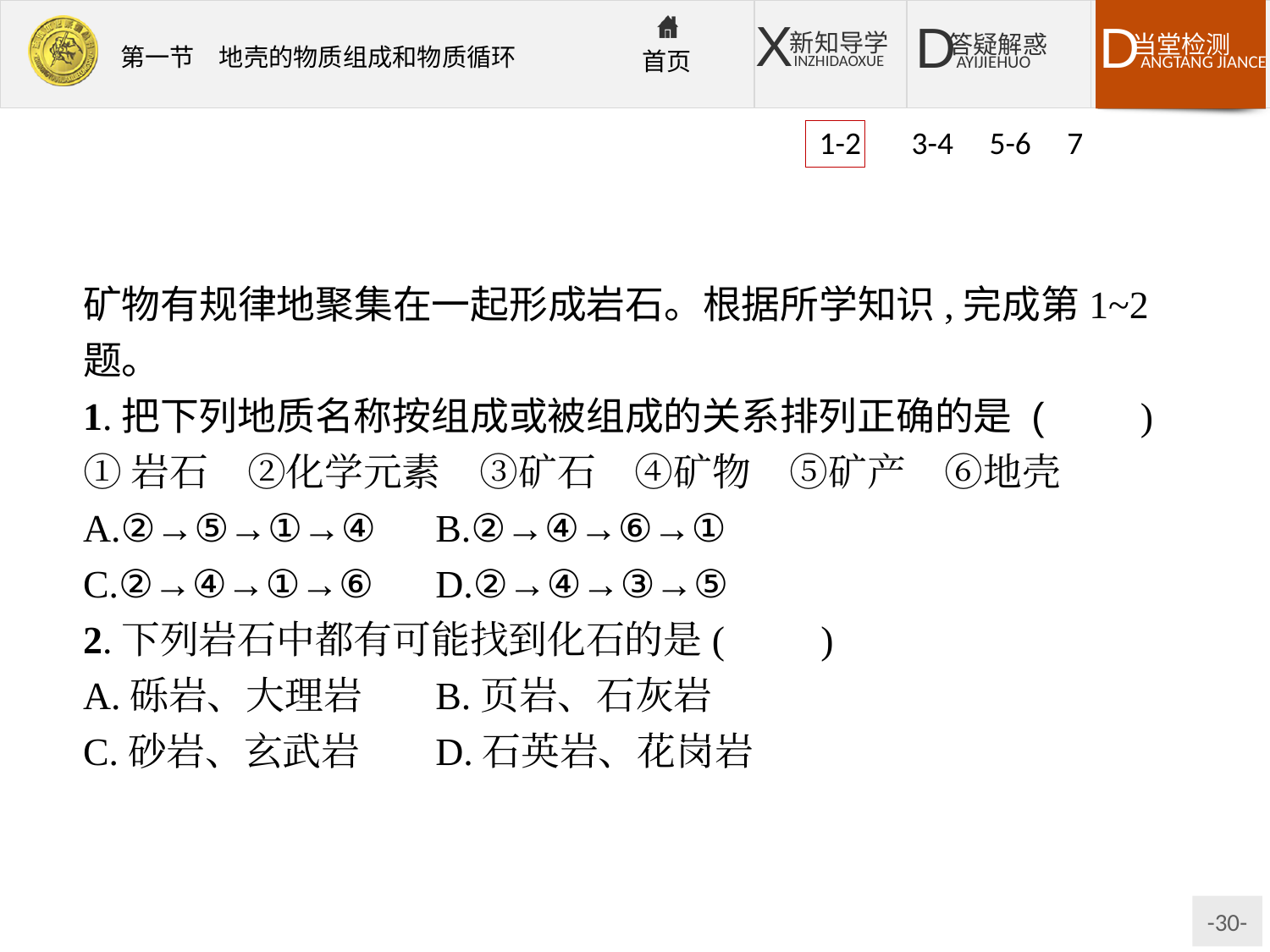

1-2       3-4     5-6     7

矿物有规律地聚集在一起形成岩石。根据所学知识,完成第1~2题。
1.把下列地质名称按组成或被组成的关系排列正确的是 (　　)
①岩石　②化学元素　③矿石　④矿物　⑤矿产　⑥地壳
A.②→⑤→①→④	B.②→④→⑥→①
C.②→④→①→⑥	D.②→④→③→⑤
2.下列岩石中都有可能找到化石的是(　　)
A.砾岩、大理岩	B.页岩、石灰岩
C.砂岩、玄武岩	D.石英岩、花岗岩